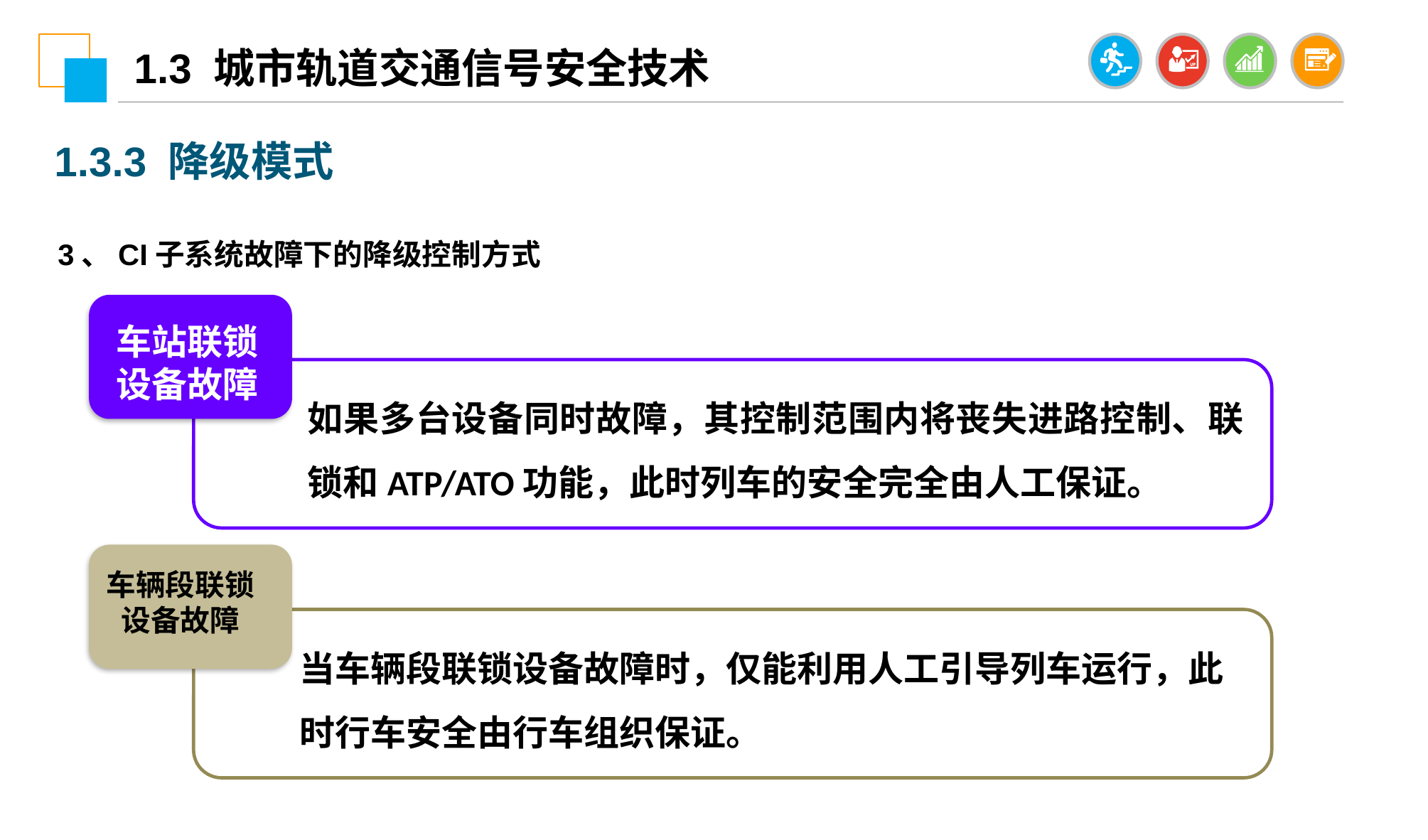

1.3 城市轨道交通信号安全技术
1.3.3 降级模式
3、CI子系统故障下的降级控制方式

车站联锁设备故障

如果多台设备同时故障，其控制范围内将丧失进路控制、联锁和ATP/ATO功能，此时列车的安全完全由人工保证。

车辆段联锁设备故障

当车辆段联锁设备故障时，仅能利用人工引导列车运行，此时行车安全由行车组织保证。